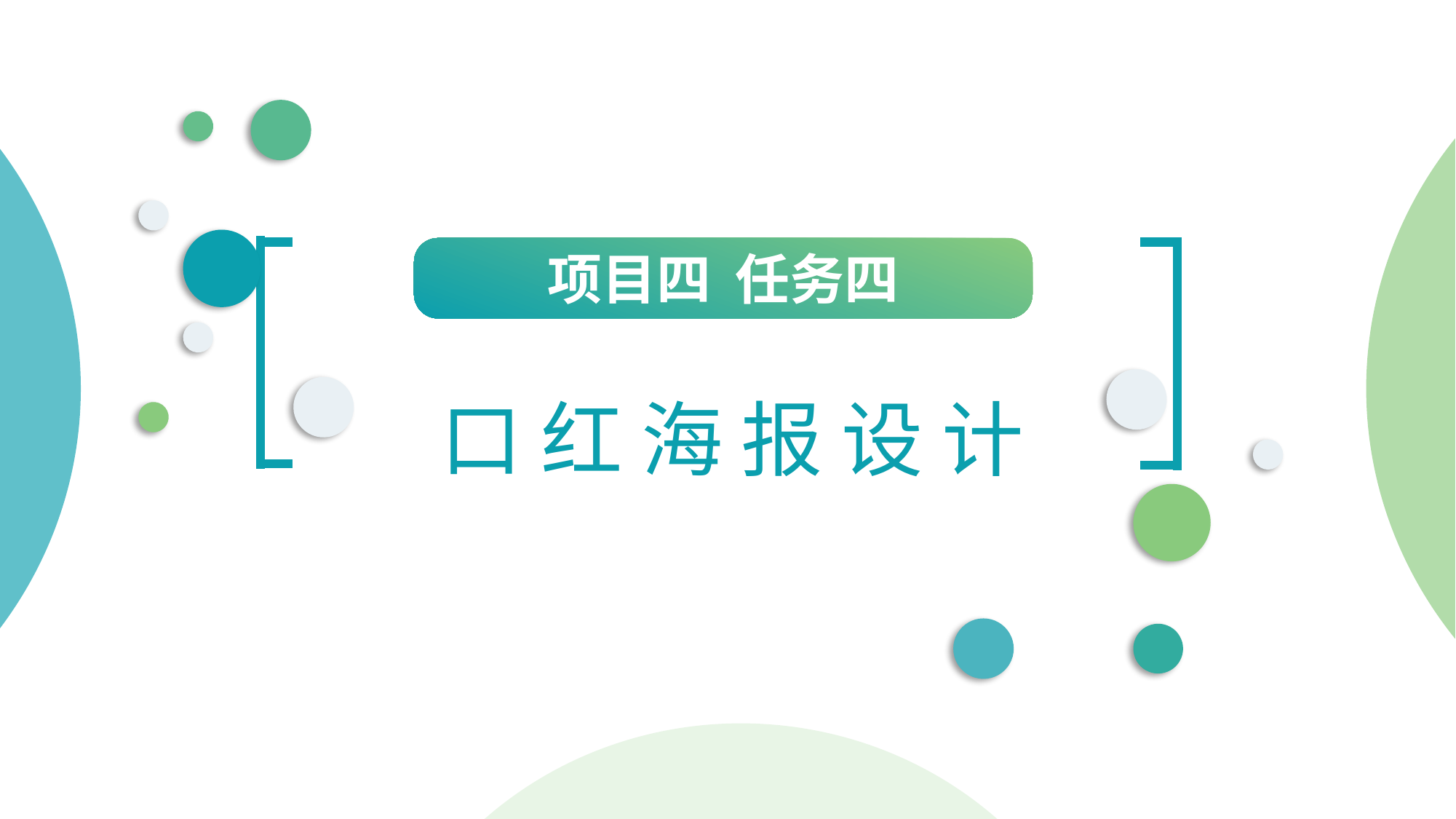

项目四  任务四

口 红 海 报 设 计